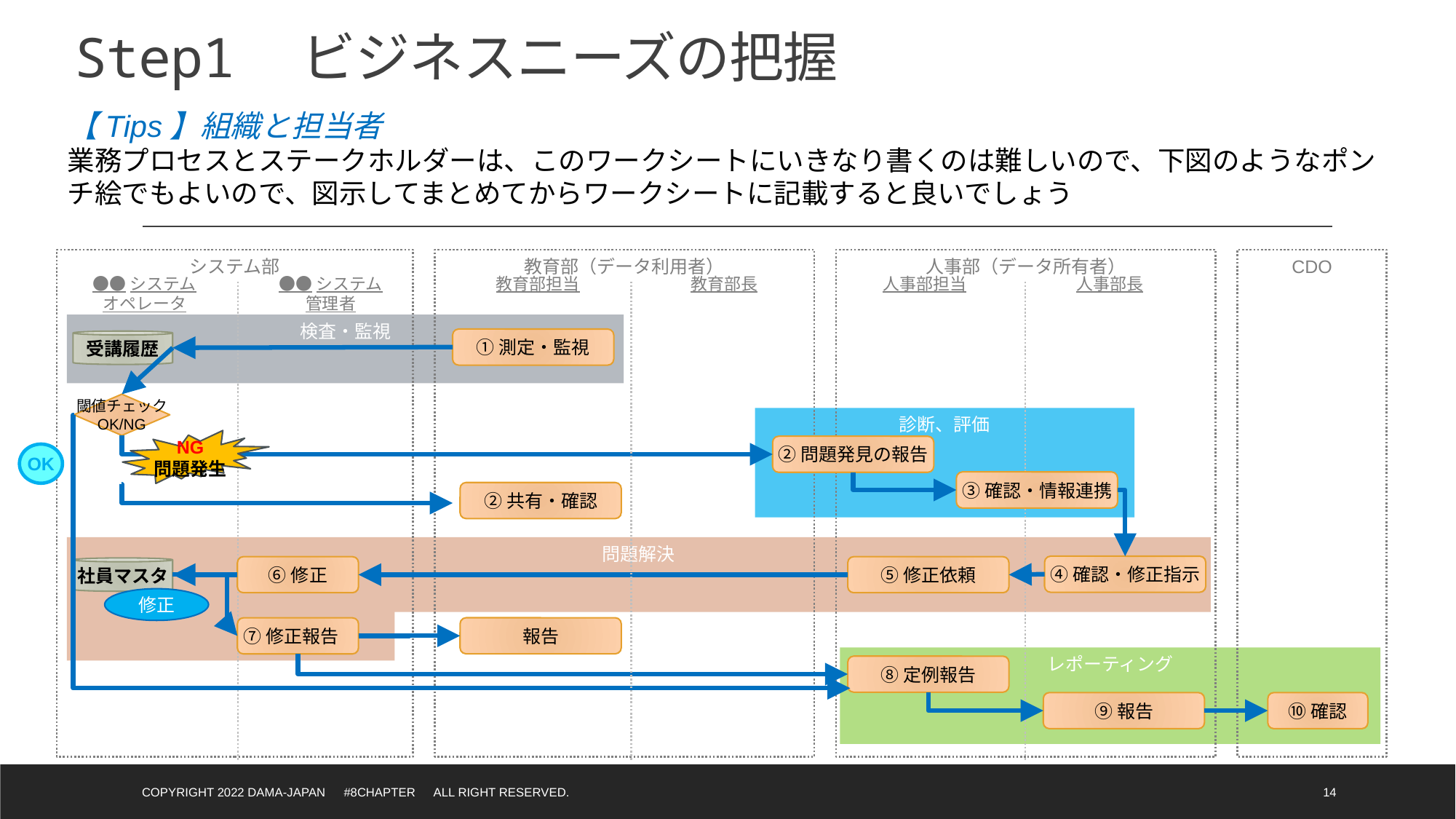

# Step1　ビジネスニーズの把握
【Tips】組織と担当者
業務プロセスとステークホルダーは、このワークシートにいきなり書くのは難しいので、下図のようなポンチ絵でもよいので、図示してまとめてからワークシートに記載すると良いでしょう

システム部
教育部（データ利用者）
人事部（データ所有者）
CDO
●●システム
管理者
教育部長
人事部長
●●システム
オペレータ
教育部担当

人事部担当
検査・監視
①測定・監視
受講履歴
閾値チェック
OK/NG
診断、評価
NG
問題発生
②問題発見の報告
OK
③確認・情報連携
②共有・確認
問題解決
④確認・修正指示
⑥修正
⑤修正依頼
社員マスタ
修正
報告
⑦修正報告
レポーティング
⑧定例報告
⑨報告
⑩確認
Copyright 2022 DAMA-JAPAN　#8chapter　All right reserved.
14